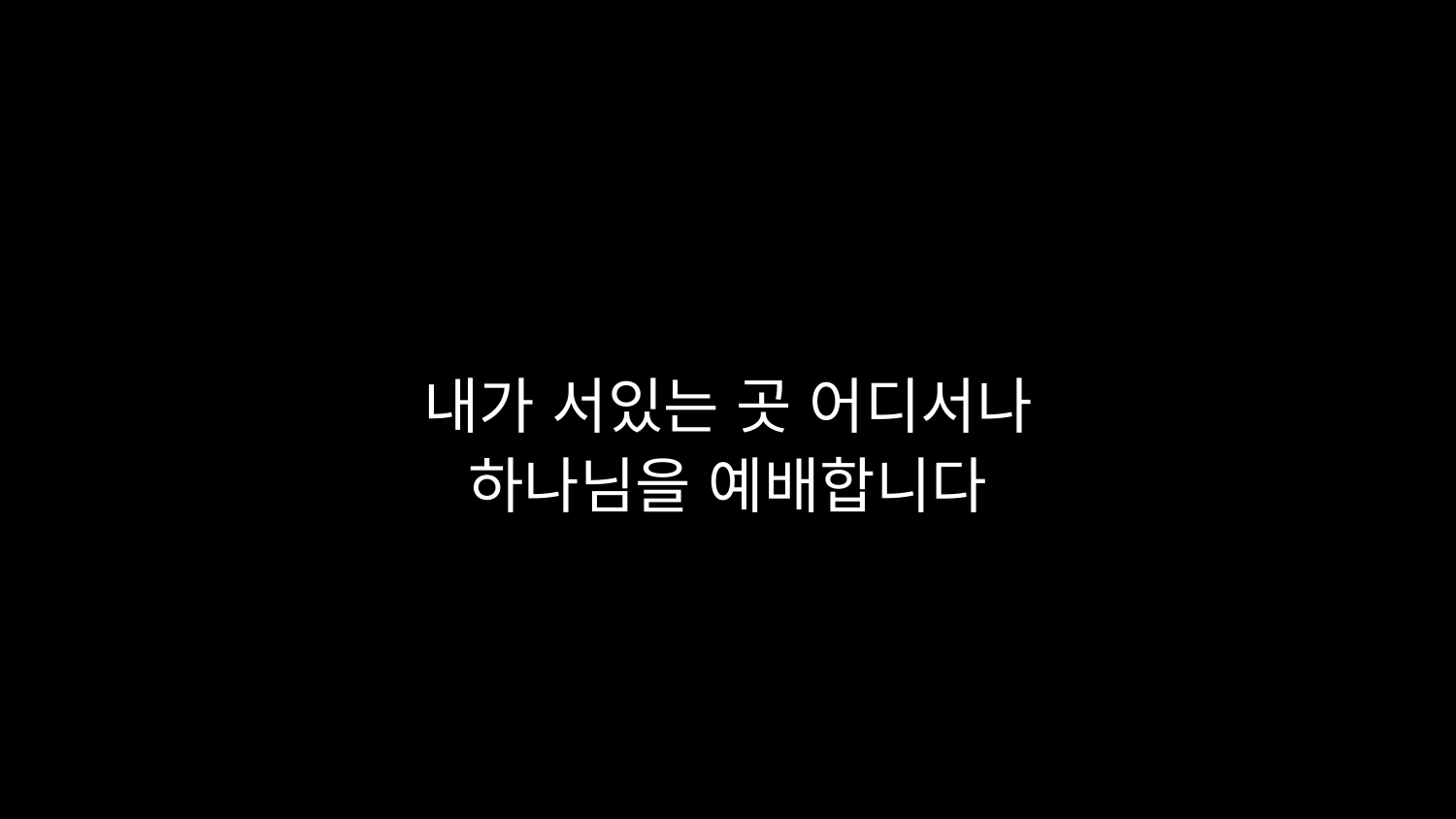

# 내가 서있는 곳 어디서나 하나님을 예배합니다